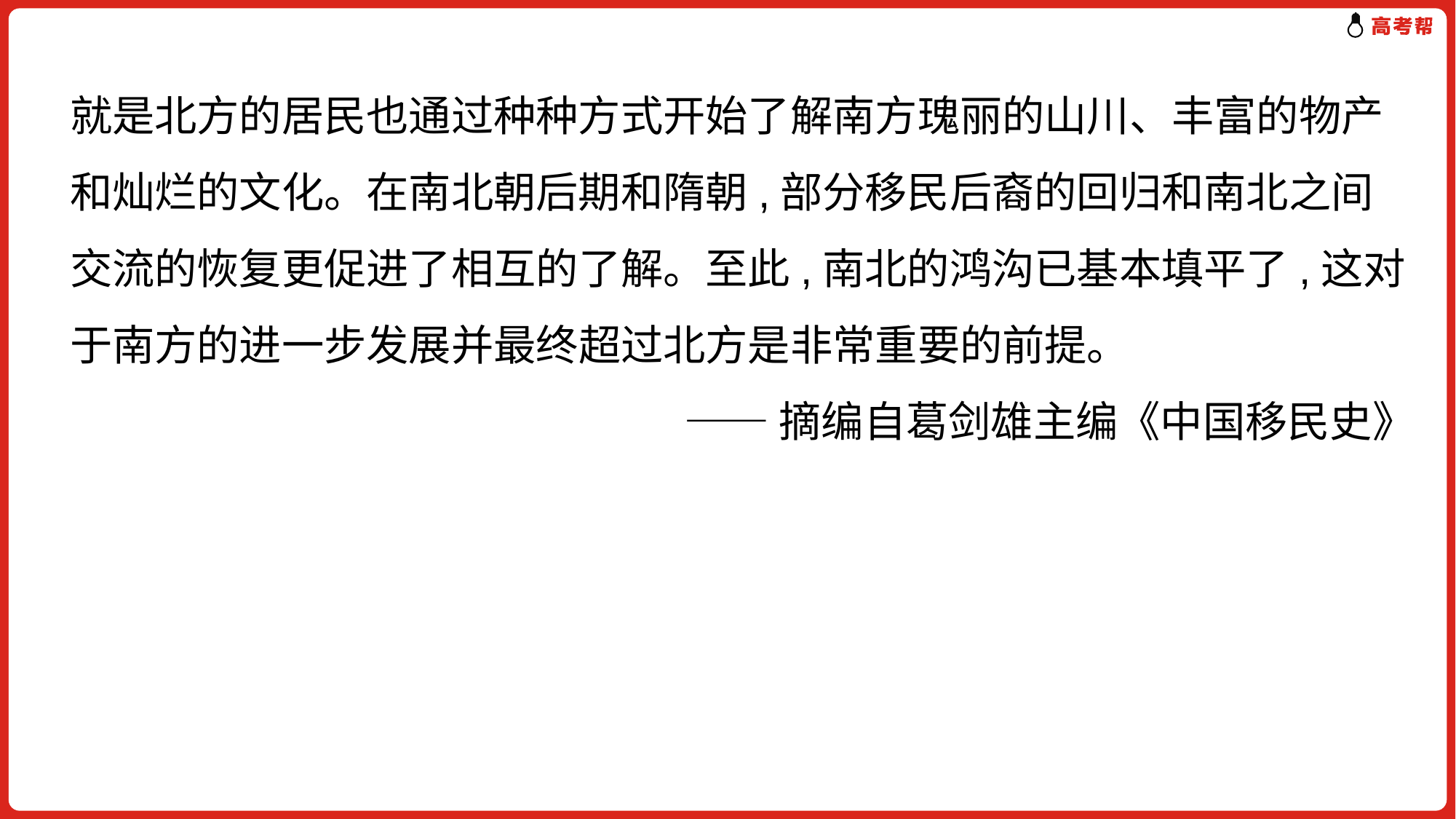

就是北方的居民也通过种种方式开始了解南方瑰丽的山川、丰富的物产和灿烂的文化。在南北朝后期和隋朝,部分移民后裔的回归和南北之间交流的恢复更促进了相互的了解。至此,南北的鸿沟已基本填平了,这对于南方的进一步发展并最终超过北方是非常重要的前提。
——摘编自葛剑雄主编《中国移民史》